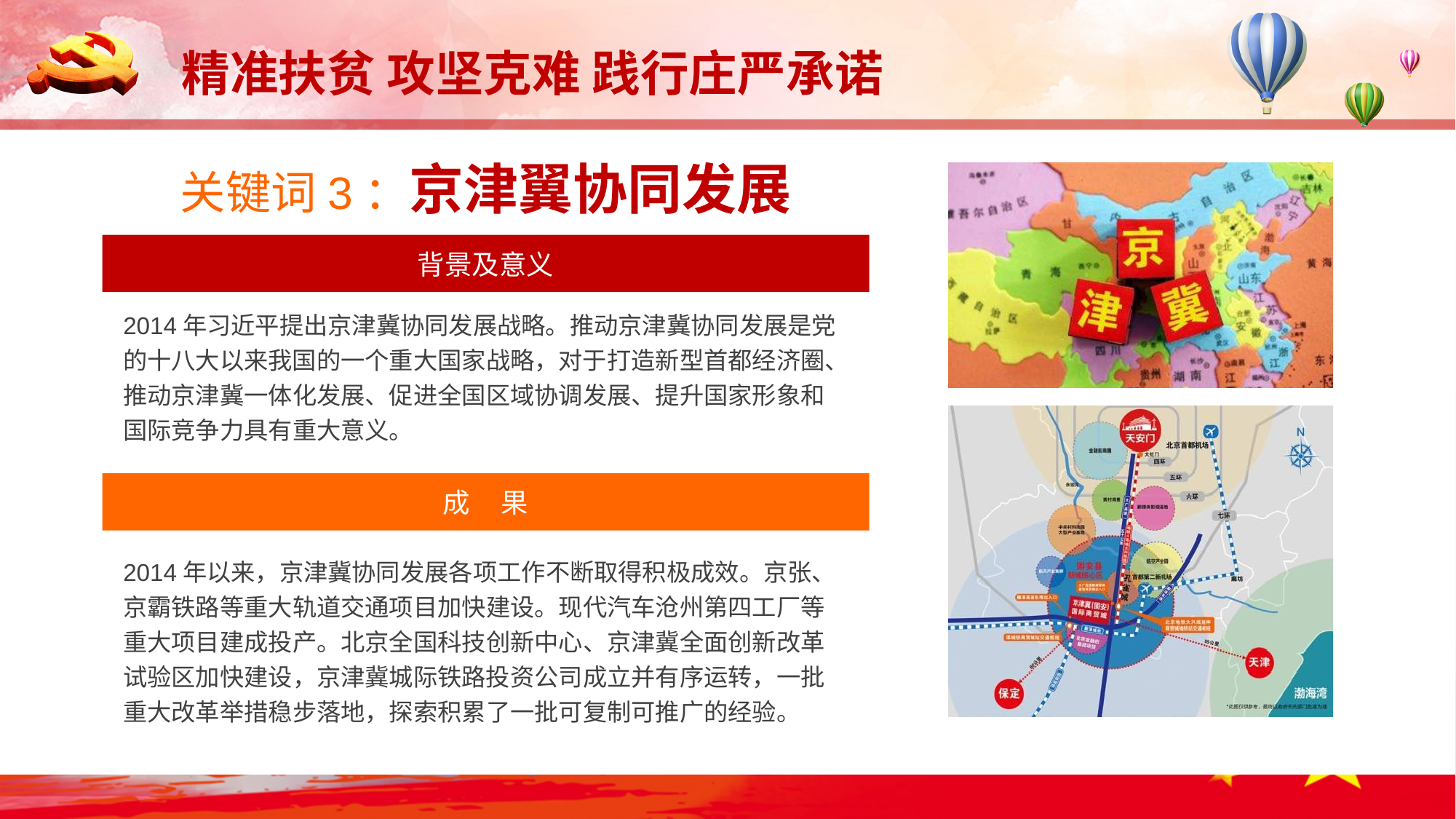

关键词3：京津翼协同发展

背景及意义
2014年习近平提出京津冀协同发展战略。推动京津冀协同发展是党的十八大以来我国的一个重大国家战略，对于打造新型首都经济圈、推动京津冀一体化发展、促进全国区域协调发展、提升国家形象和国际竞争力具有重大意义。

成     果
2014年以来，京津冀协同发展各项工作不断取得积极成效。京张、京霸铁路等重大轨道交通项目加快建设。现代汽车沧州第四工厂等重大项目建成投产。北京全国科技创新中心、京津冀全面创新改革试验区加快建设，京津冀城际铁路投资公司成立并有序运转，一批重大改革举措稳步落地，探索积累了一批可复制可推广的经验。